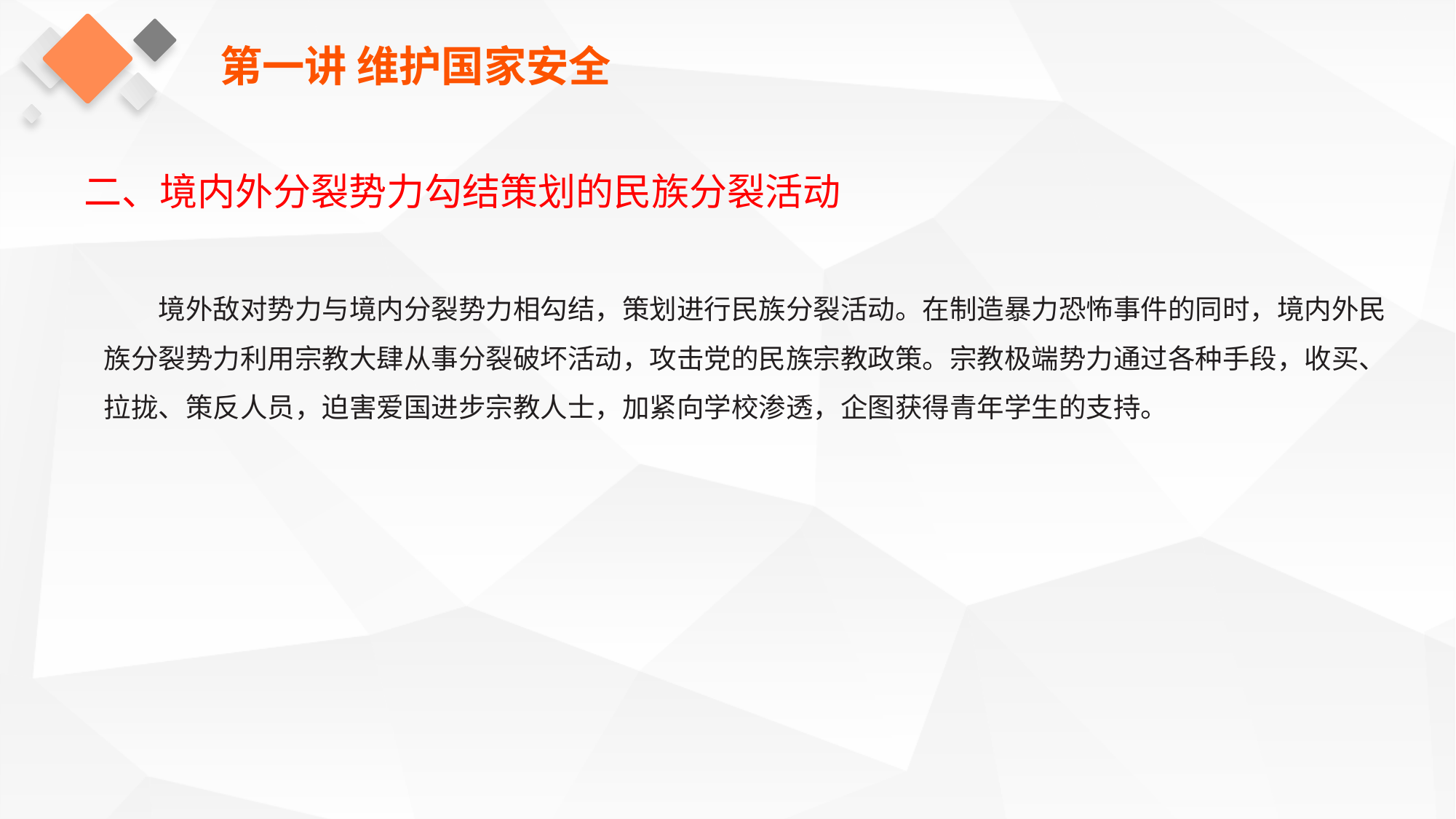

第一讲 维护国家安全
二、境内外分裂势力勾结策划的民族分裂活动
境外敌对势力与境内分裂势力相勾结，策划进行民族分裂活动。在制造暴力恐怖事件的同时，境内外民族分裂势力利用宗教大肆从事分裂破坏活动，攻击党的民族宗教政策。宗教极端势力通过各种手段，收买、拉拢、策反人员，迫害爱国进步宗教人士，加紧向学校渗透，企图获得青年学生的支持。